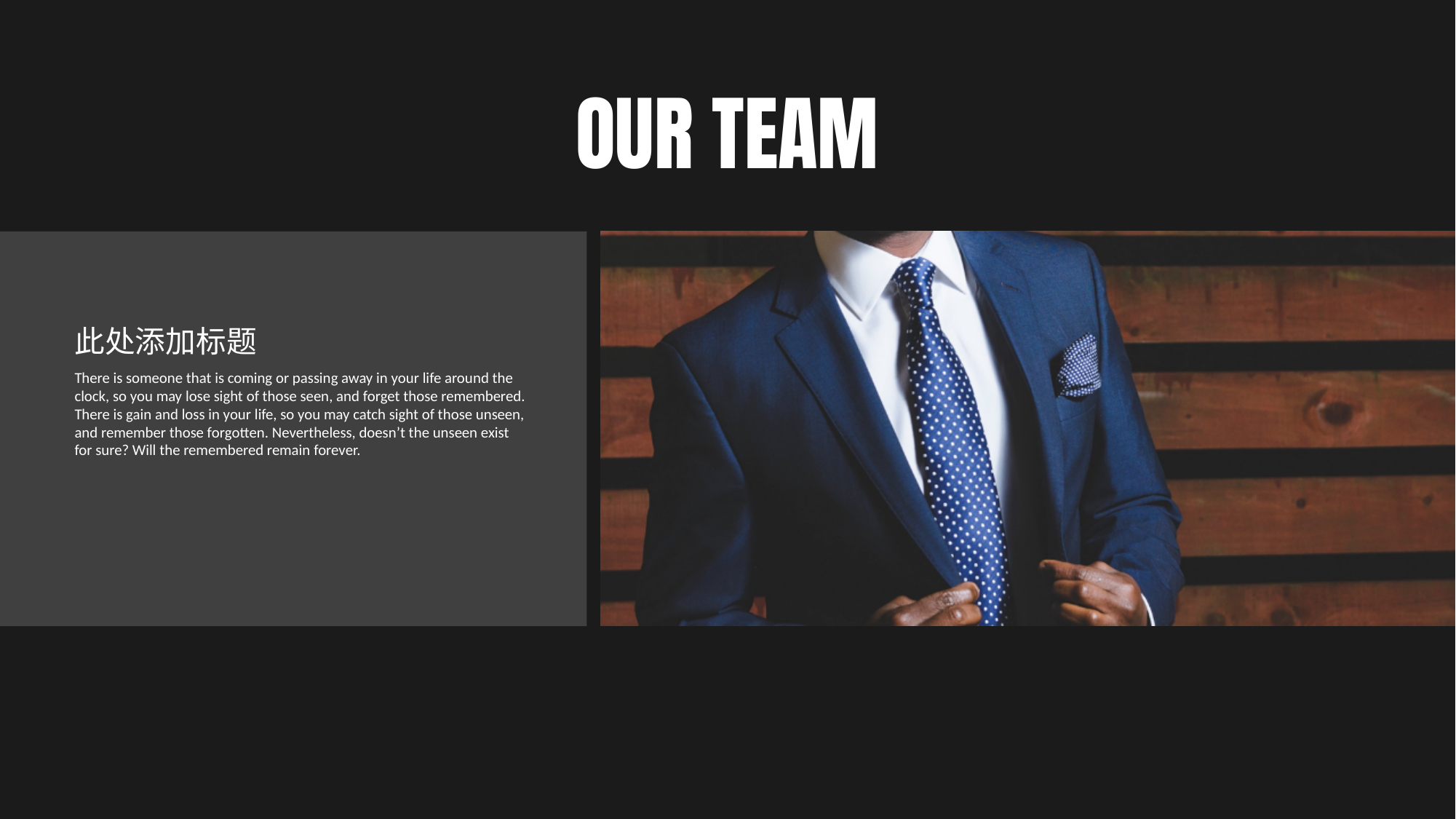

OUR TEAM

此处添加标题
There is someone that is coming or passing away in your life around the clock, so you may lose sight of those seen, and forget those remembered. There is gain and loss in your life, so you may catch sight of those unseen, and remember those forgotten. Nevertheless, doesn’t the unseen exist for sure? Will the remembered remain forever.